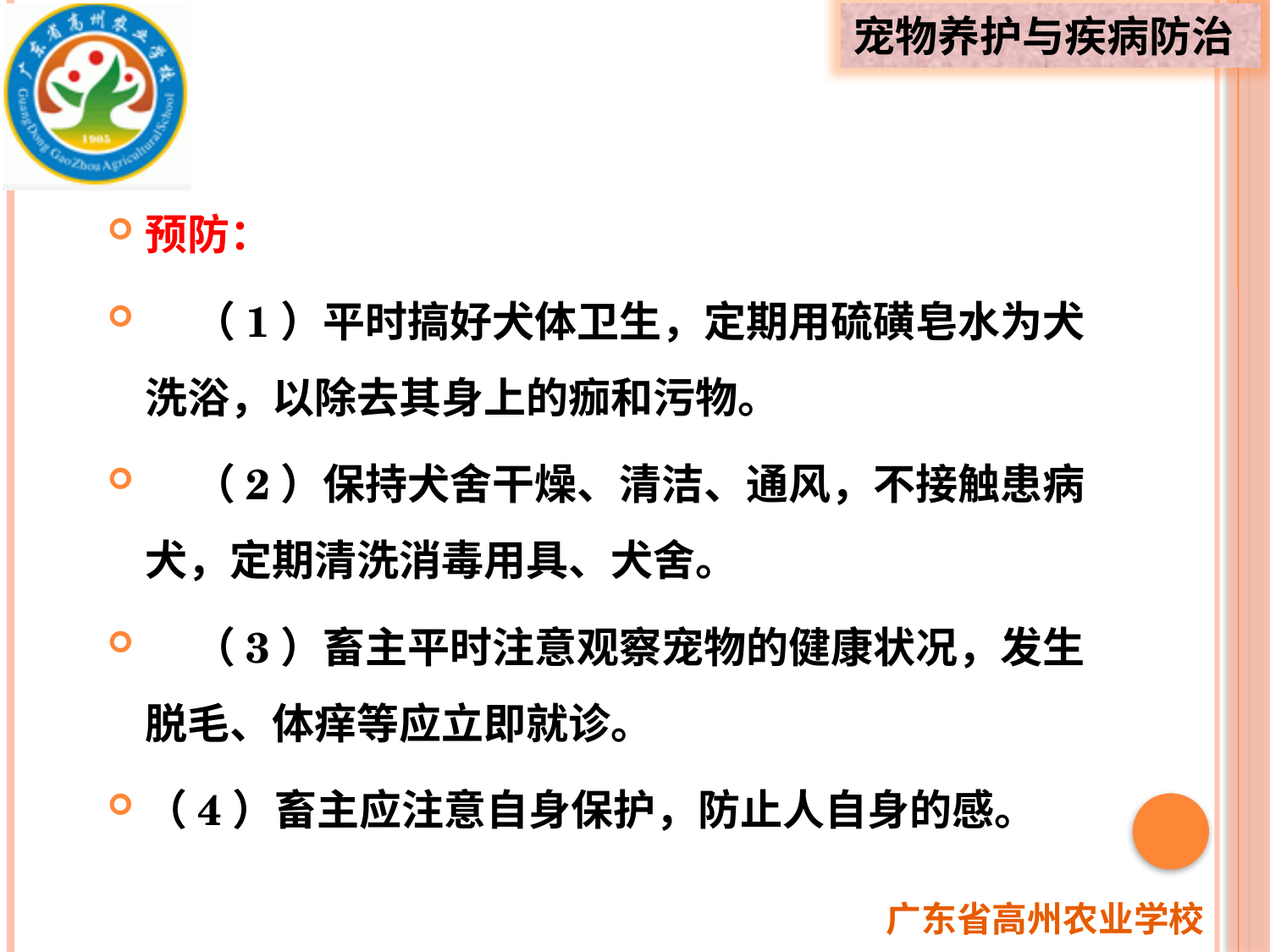

预防：
    （1）平时搞好犬体卫生，定期用硫磺皂水为犬洗浴，以除去其身上的痂和污物。
    （2）保持犬舍干燥、清洁、通风，不接触患病犬，定期清洗消毒用具、犬舍。
    （3）畜主平时注意观察宠物的健康状况，发生脱毛、体痒等应立即就诊。
（4）畜主应注意自身保护，防止人自身的感。